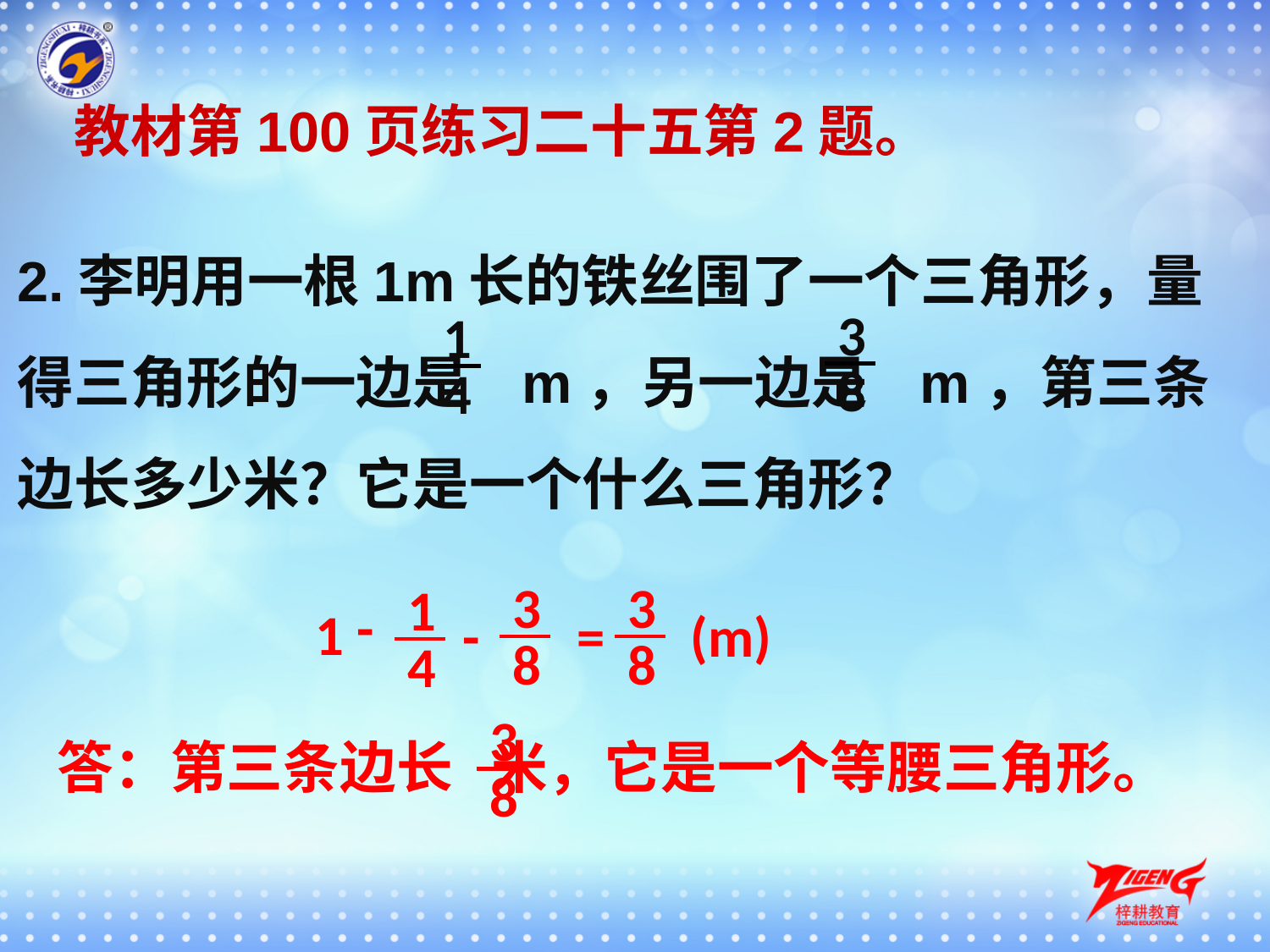

教材第100页练习二十五第2题。
2.李明用一根1m长的铁丝围了一个三角形，量得三角形的一边是   m，另一边是   m，第三条边长多少米？它是一个什么三角形？
3
1
8
4
3
3
1
-
1
-
=
(m)
8
8
4
3
答：第三条边长   米，它是一个等腰三角形。
8